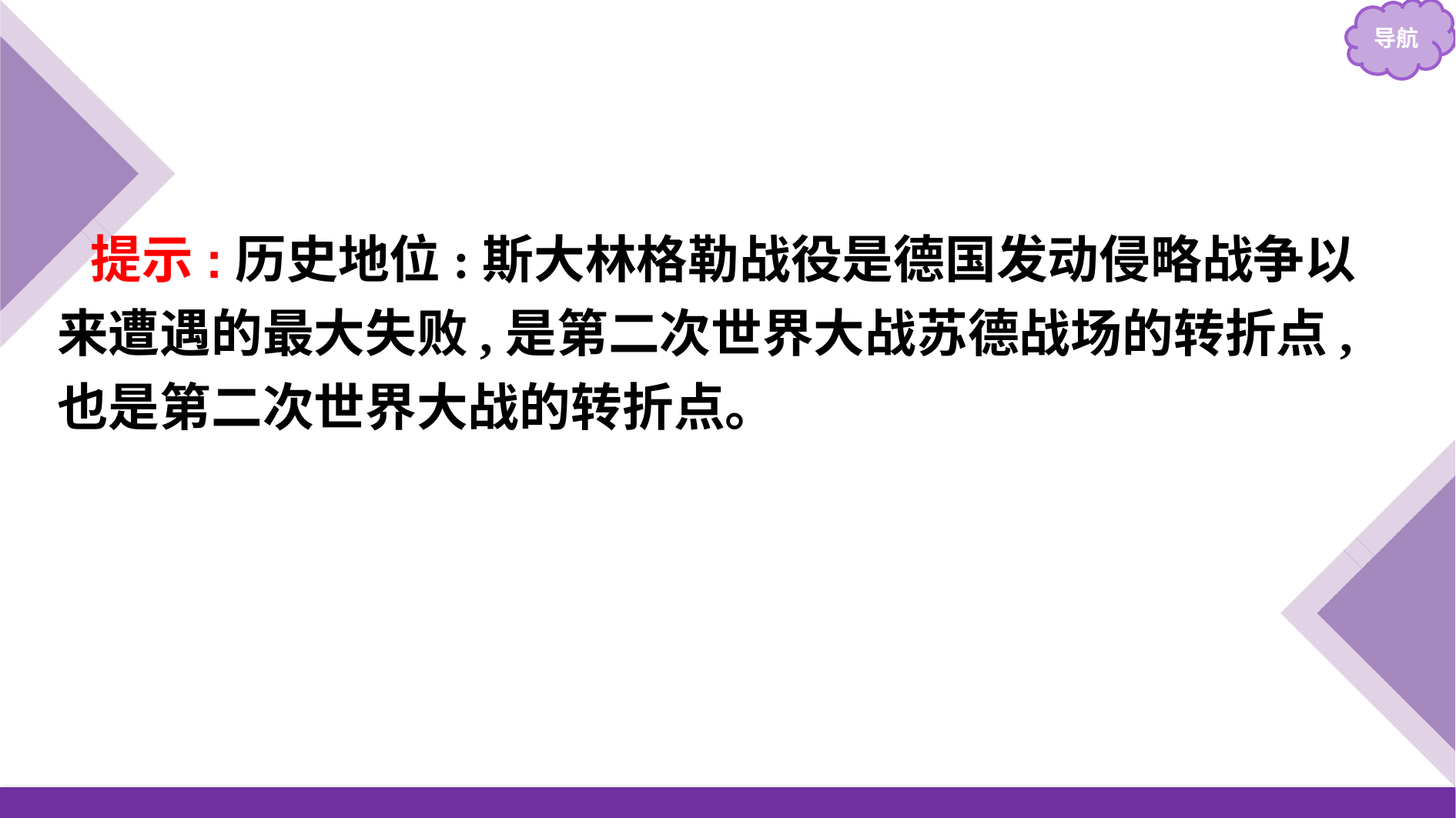

提示:历史地位:斯大林格勒战役是德国发动侵略战争以来遭遇的最大失败,是第二次世界大战苏德战场的转折点,也是第二次世界大战的转折点。